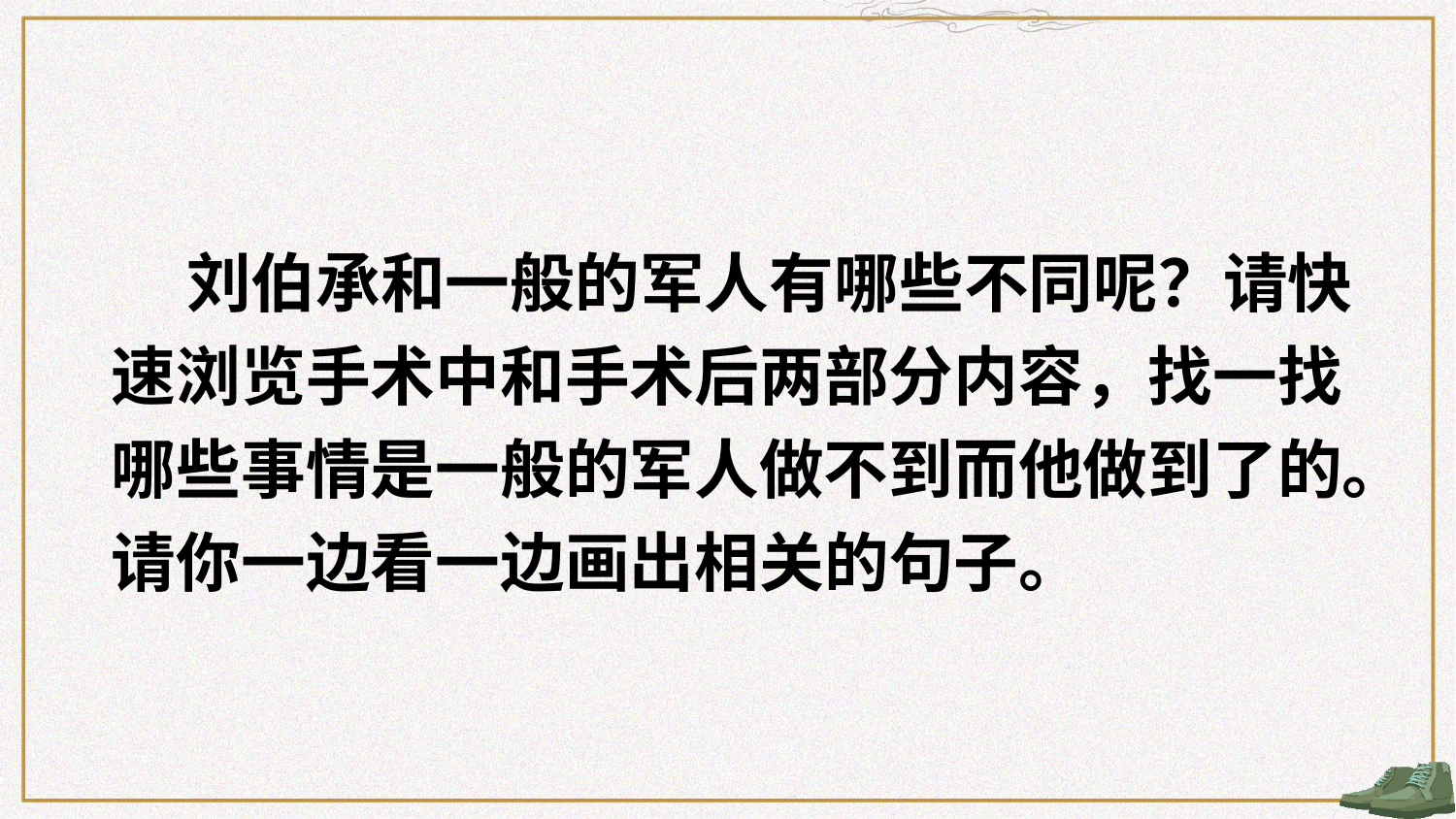

刘伯承和一般的军人有哪些不同呢？请快速浏览手术中和手术后两部分内容，找一找哪些事情是一般的军人做不到而他做到了的。请你一边看一边画出相关的句子。